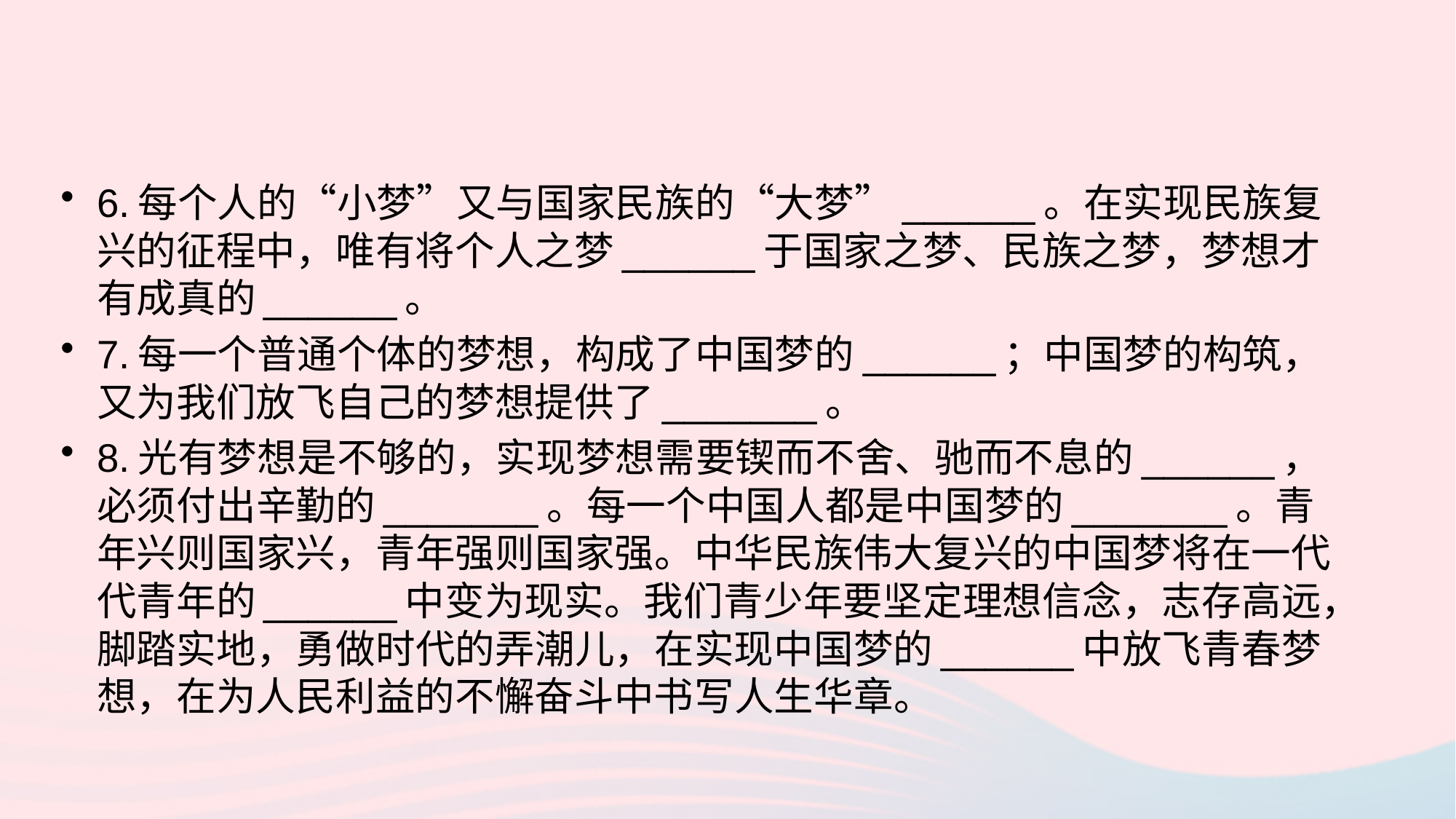

6.每个人的“小梦”又与国家民族的“大梦”______。在实现民族复兴的征程中，唯有将个人之梦______于国家之梦、民族之梦，梦想才有成真的______。
7.每一个普通个体的梦想，构成了中国梦的______；中国梦的构筑，又为我们放飞自己的梦想提供了_______。
8.光有梦想是不够的，实现梦想需要锲而不舍、驰而不息的______，必须付出辛勤的_______。每一个中国人都是中国梦的_______。青年兴则国家兴，青年强则国家强。中华民族伟大复兴的中国梦将在一代代青年的______中变为现实。我们青少年要坚定理想信念，志存高远，脚踏实地，勇做时代的弄潮儿，在实现中国梦的______中放飞青春梦想，在为人民利益的不懈奋斗中书写人生华章。